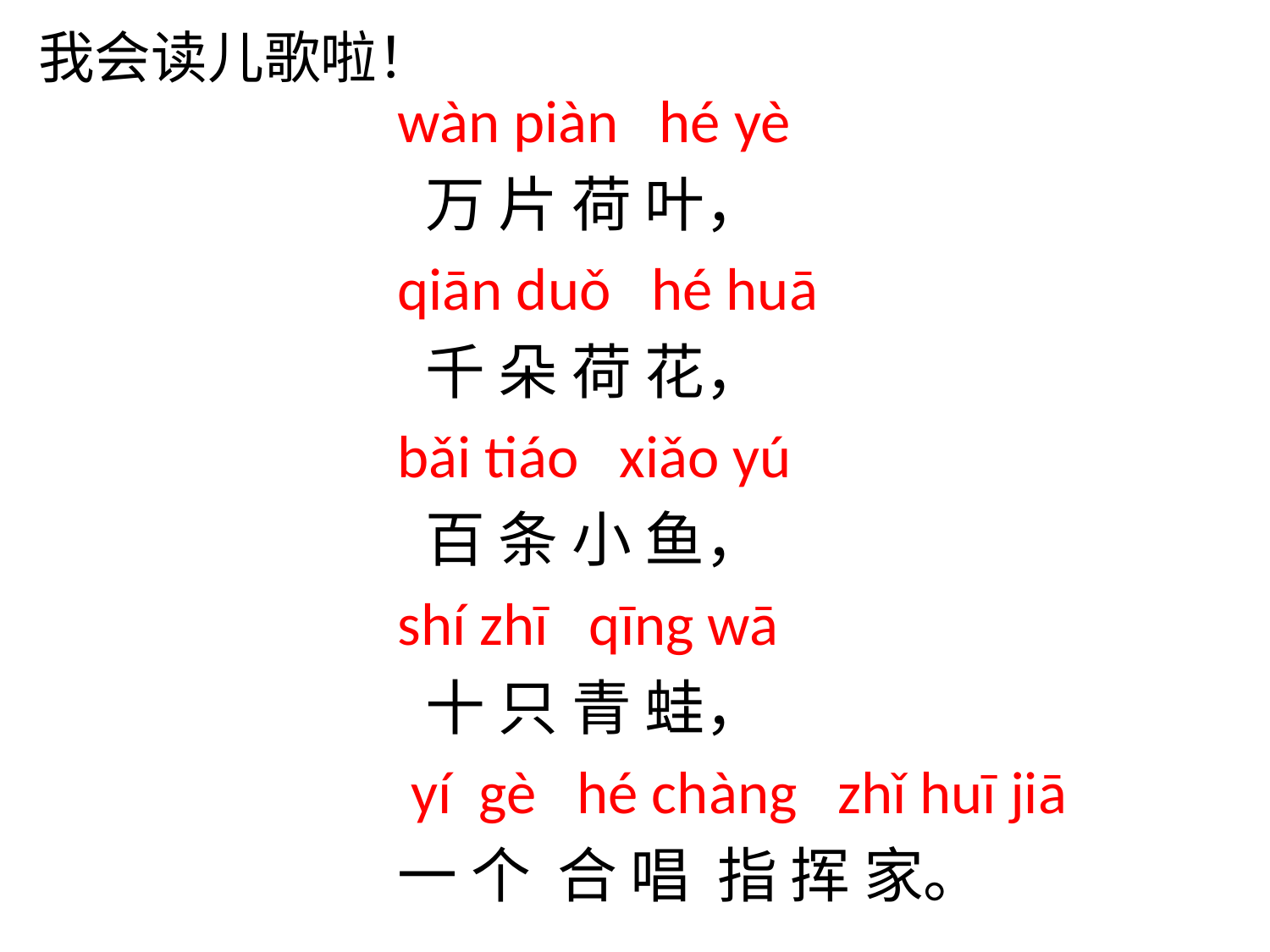

我会读儿歌啦！
wàn piàn   hé yè
 万 片 荷 叶，
qiān duǒ   hé huā
 千 朵 荷 花，
bǎi tiáo   xiǎo yú
 百 条 小 鱼，
shí zhī   qīng wā
 十 只 青 蛙，
 yí  gè   hé chàng   zhǐ huī jiā
一 个  合 唱  指 挥 家。